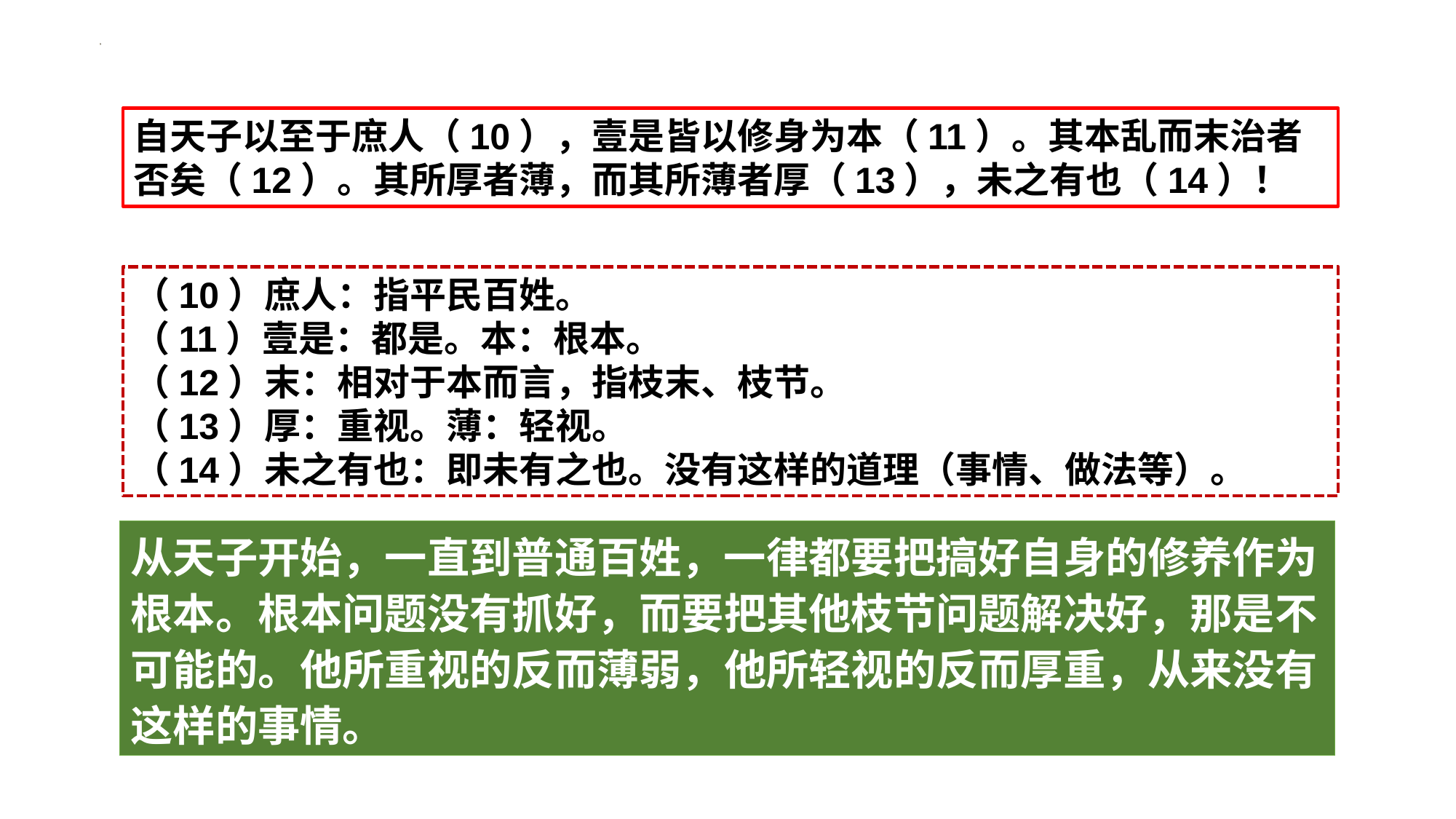

自天子以至于庶人（10），壹是皆以修身为本（11）。其本乱而末治者否矣（12）。其所厚者薄，而其所薄者厚（13），未之有也（14）！
（10）庶人：指平民百姓。
（11）壹是：都是。本：根本。
（12）末：相对于本而言，指枝末、枝节。
（13）厚：重视。薄：轻视。
（14）未之有也：即未有之也。没有这样的道理（事情、做法等）。
从天子开始，一直到普通百姓，一律都要把搞好自身的修养作为根本。根本问题没有抓好，而要把其他枝节问题解决好，那是不可能的。他所重视的反而薄弱，他所轻视的反而厚重，从来没有这样的事情。